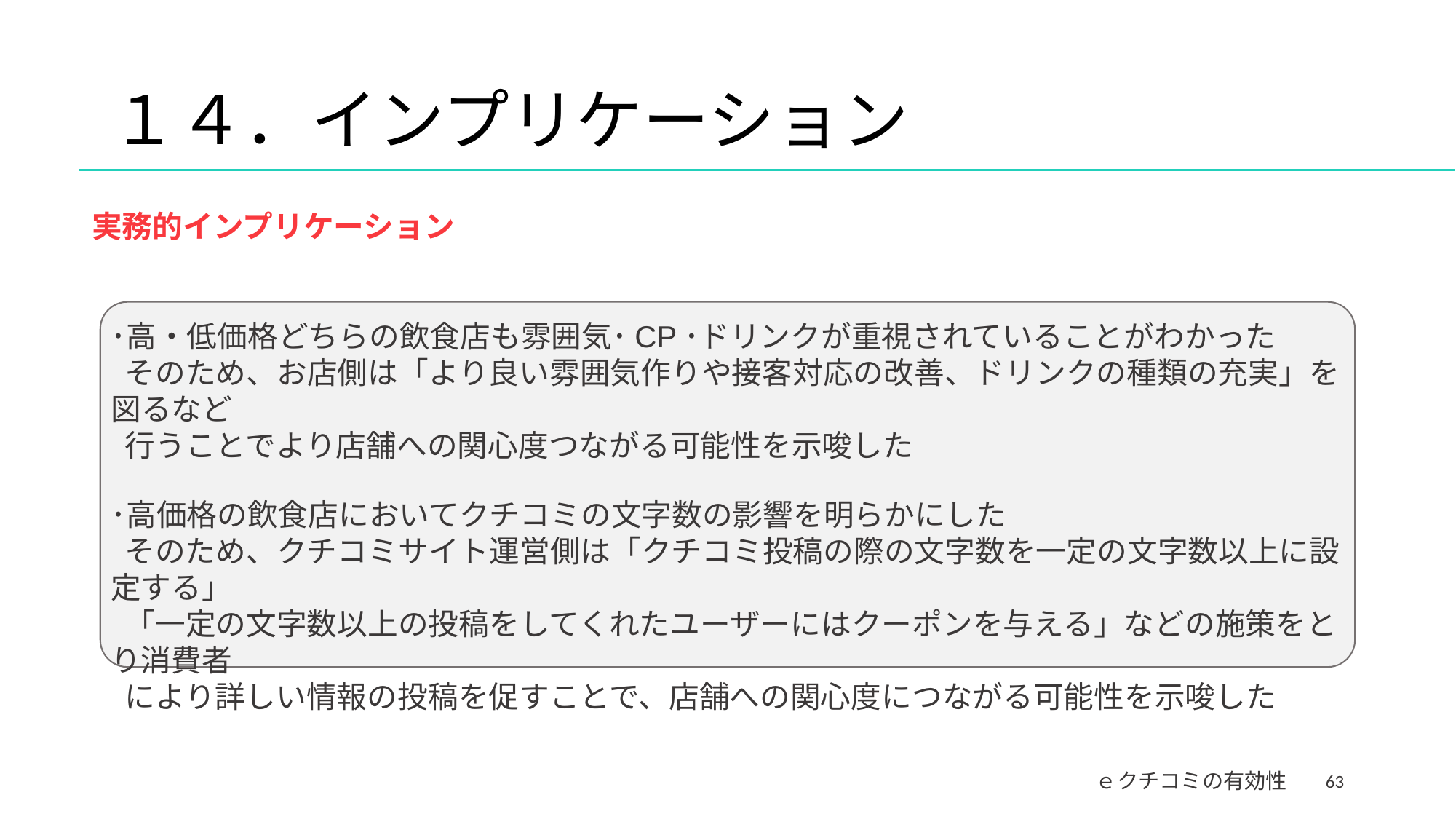

#
１４．インプリケーション
実務的インプリケーション

･高・低価格どちらの飲食店も雰囲気･CP･ドリンクが重視されていることがわかった
 そのため、お店側は「より良い雰囲気作りや接客対応の改善、ドリンクの種類の充実」を図るなど
 行うことでより店舗への関心度つながる可能性を示唆した
･高価格の飲食店においてクチコミの文字数の影響を明らかにした
 そのため、クチコミサイト運営側は「クチコミ投稿の際の文字数を一定の文字数以上に設定する」
 「一定の文字数以上の投稿をしてくれたユーザーにはクーポンを与える」などの施策をとり消費者
 により詳しい情報の投稿を促すことで、店舗への関心度につながる可能性を示唆した
63
ｅクチコミの有効性